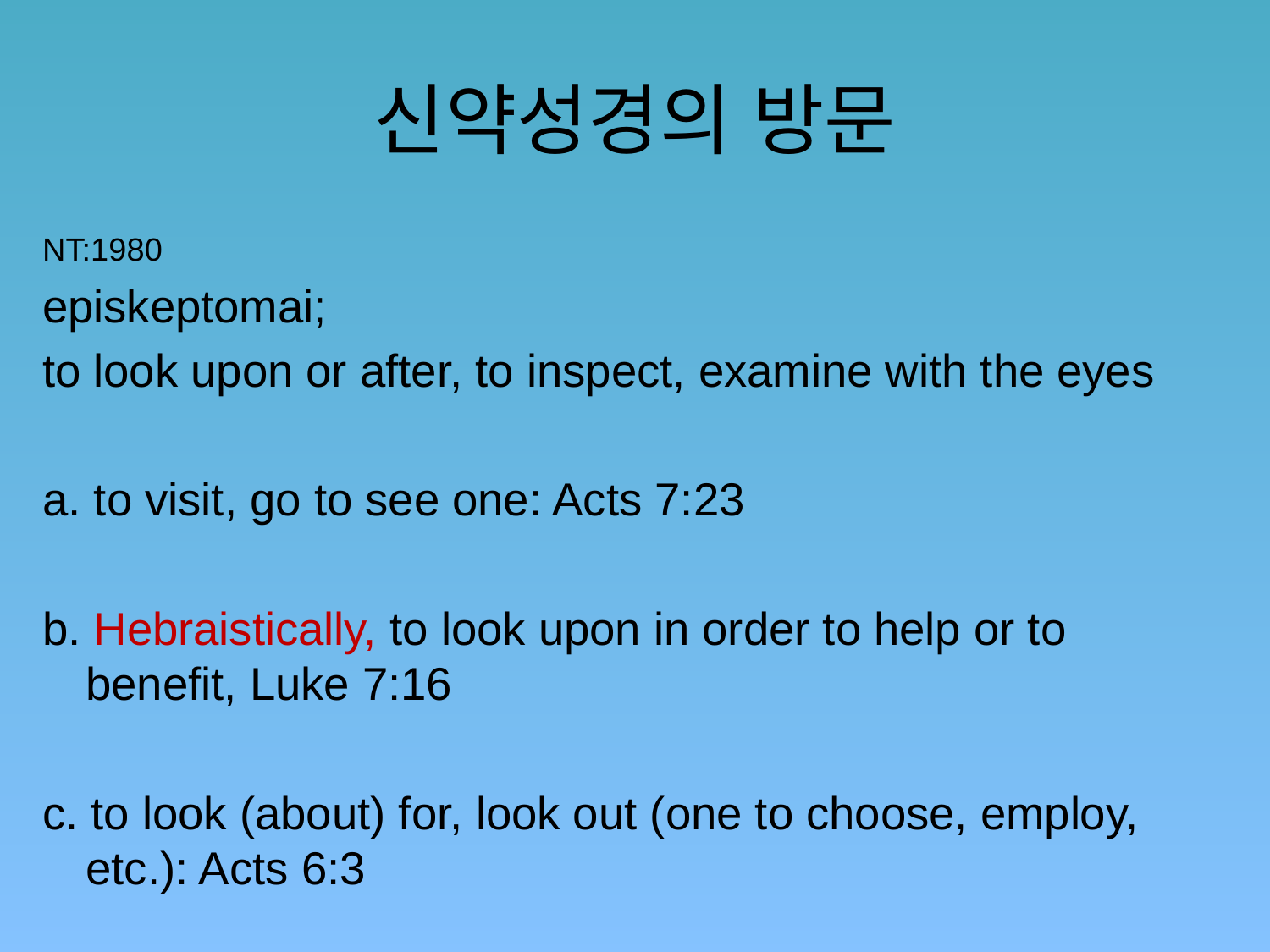

# 신약성경의 방문
NT:1980
episkeptomai;
to look upon or after, to inspect, examine with the eyes

a. to visit, go to see one: Acts 7:23

b. Hebraistically, to look upon in order to help or to benefit, Luke 7:16

c. to look (about) for, look out (one to choose, employ, etc.): Acts 6:3